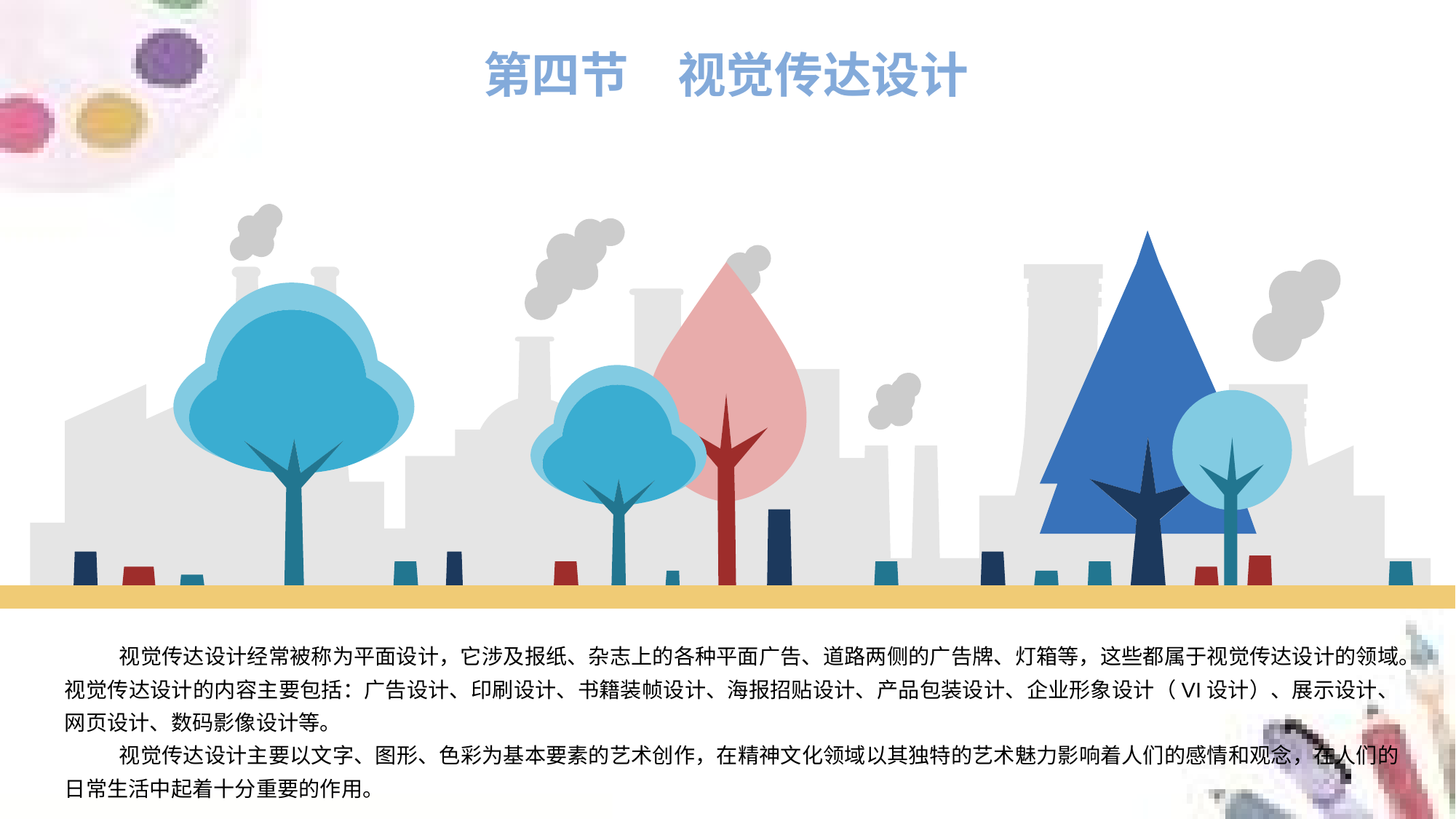

第四节　视觉传达设计

视觉传达设计经常被称为平面设计，它涉及报纸、杂志上的各种平面广告、道路两侧的广告牌、灯箱等，这些都属于视觉传达设计的领域。视觉传达设计的内容主要包括：广告设计、印刷设计、书籍装帧设计、海报招贴设计、产品包装设计、企业形象设计（VI设计）、展示设计、网页设计、数码影像设计等。
视觉传达设计主要以文字、图形、色彩为基本要素的艺术创作，在精神文化领域以其独特的艺术魅力影响着人们的感情和观念，在人们的日常生活中起着十分重要的作用。